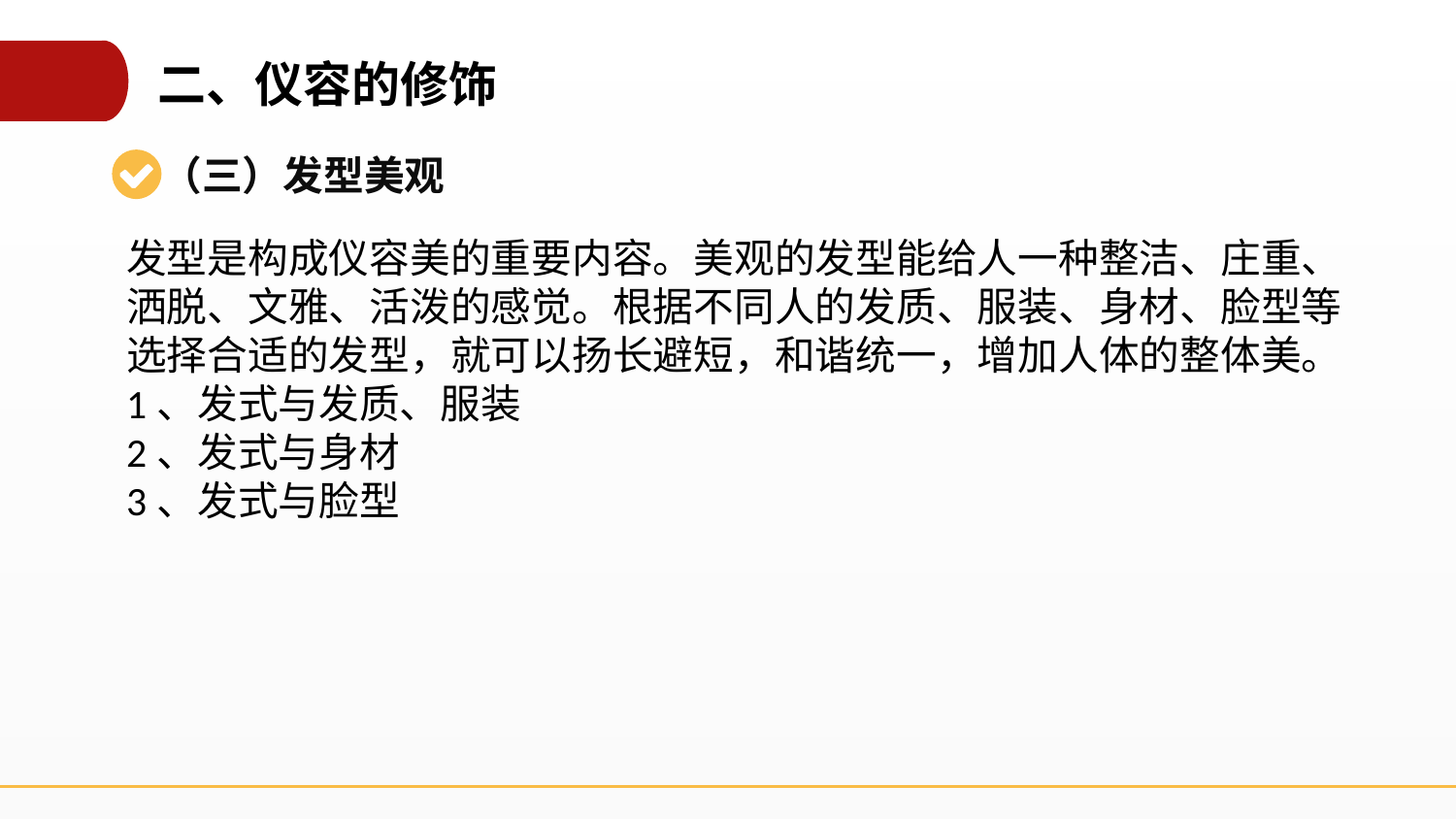

二、仪容的修饰

（三）发型美观
发型是构成仪容美的重要内容。美观的发型能给人一种整洁、庄重、洒脱、文雅、活泼的感觉。根据不同人的发质、服装、身材、脸型等选择合适的发型，就可以扬长避短，和谐统一，增加人体的整体美。
1、发式与发质、服装
2、发式与身材
3、发式与脸型